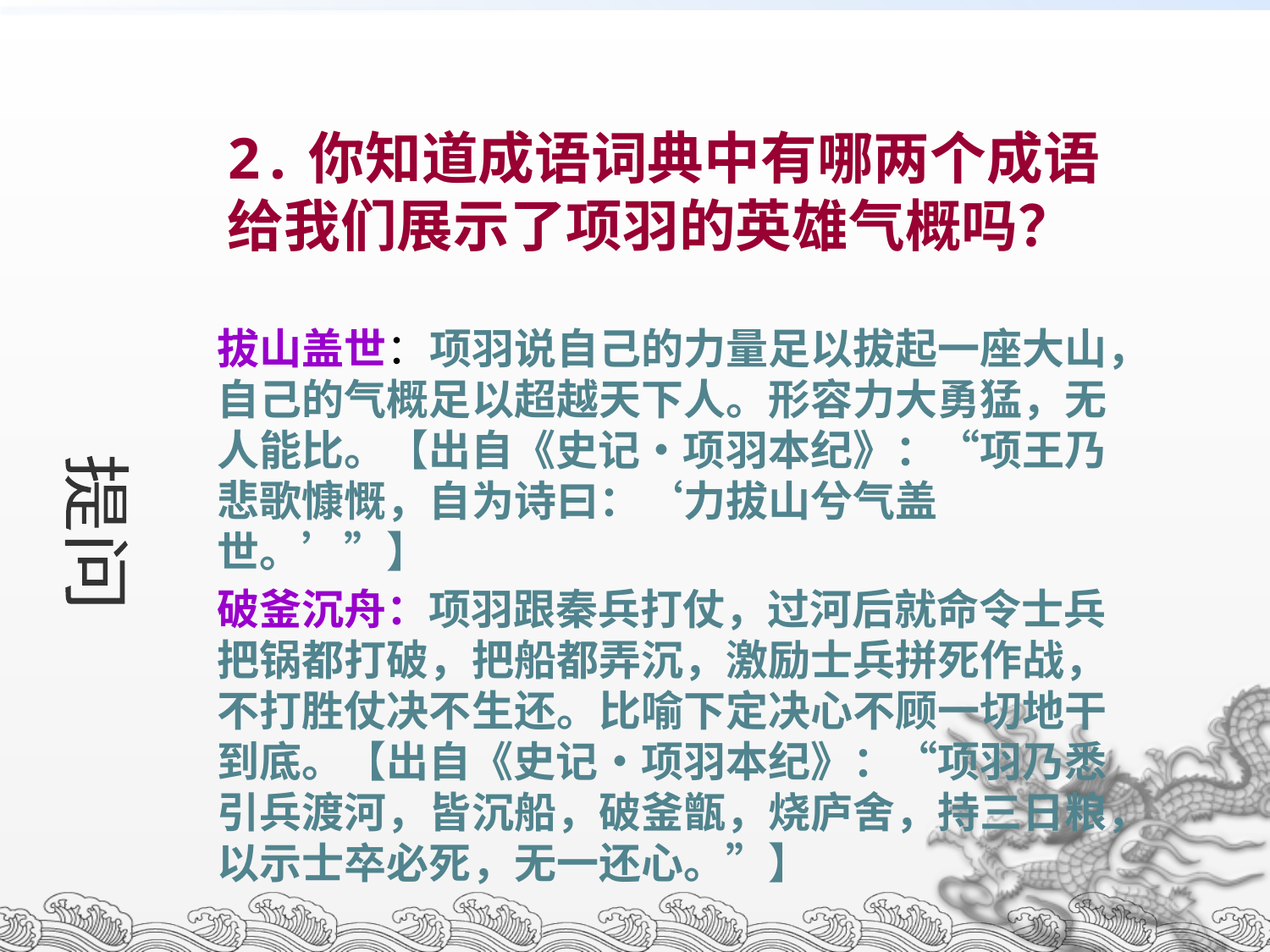

2.你知道成语词典中有哪两个成语给我们展示了项羽的英雄气概吗？
拔山盖世：项羽说自己的力量足以拔起一座大山，自己的气概足以超越天下人。形容力大勇猛，无人能比。【出自《史记•项羽本纪》：“项王乃悲歌慷慨，自为诗曰：‘力拔山兮气盖世。’”】
提问
破釜沉舟：项羽跟秦兵打仗，过河后就命令士兵把锅都打破，把船都弄沉，激励士兵拼死作战，不打胜仗决不生还。比喻下定决心不顾一切地干到底。【出自《史记•项羽本纪》：“项羽乃悉引兵渡河，皆沉船，破釜甑，烧庐舍，持三日粮，以示士卒必死，无一还心。”】